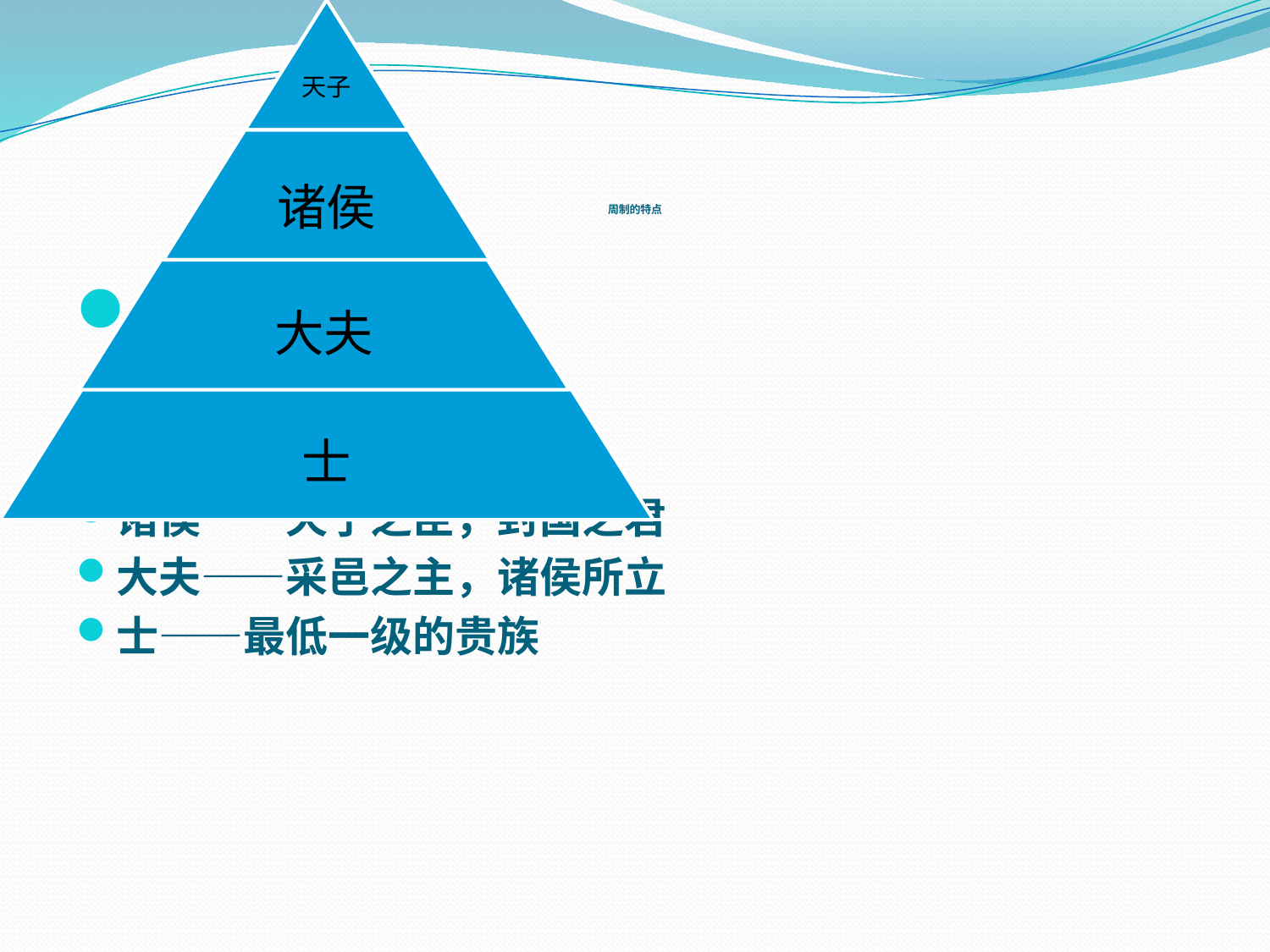

# 周制的特点
分封制

天子——天下共主
诸侯——天子之臣，封国之君
大夫——采邑之主，诸侯所立
士——最低一级的贵族

天子
诸侯
大夫
士